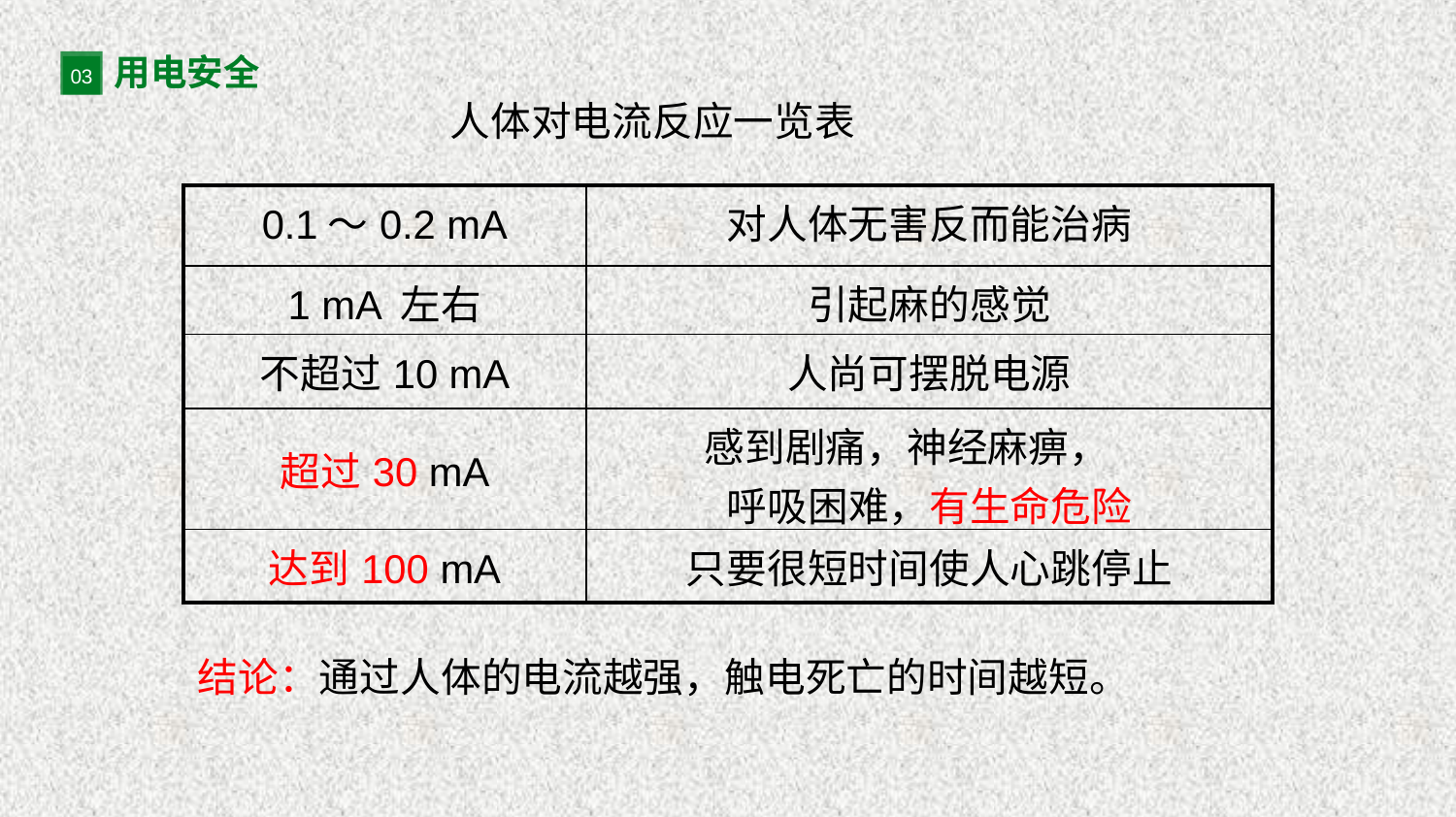

用电安全

03
人体对电流反应一览表
| 0.1～0.2 mA | 对人体无害反而能治病 |
| --- | --- |
| 1 mA 左右 | 引起麻的感觉 |
| 不超过10 mA | 人尚可摆脱电源 |
| 超过30 mA | 感到剧痛，神经麻痹， 呼吸困难，有生命危险 |
| 达到100 mA | 只要很短时间使人心跳停止 |
结论：通过人体的电流越强，触电死亡的时间越短。